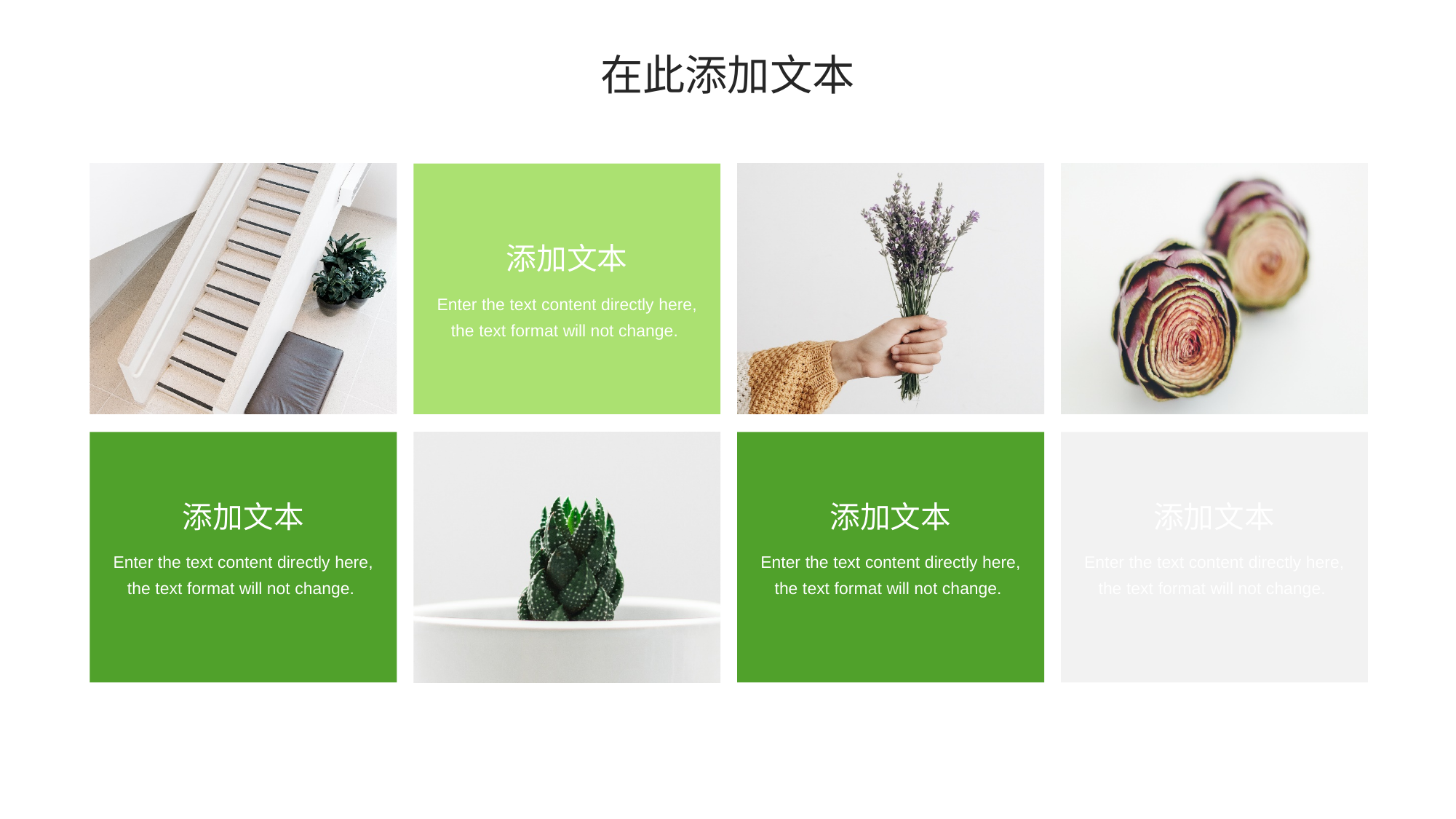

在此添加文本

添加文本
Enter the text content directly here, the text format will not change.

添加文本
添加文本
添加文本
Enter the text content directly here, the text format will not change.
Enter the text content directly here, the text format will not change.
Enter the text content directly here, the text format will not change.